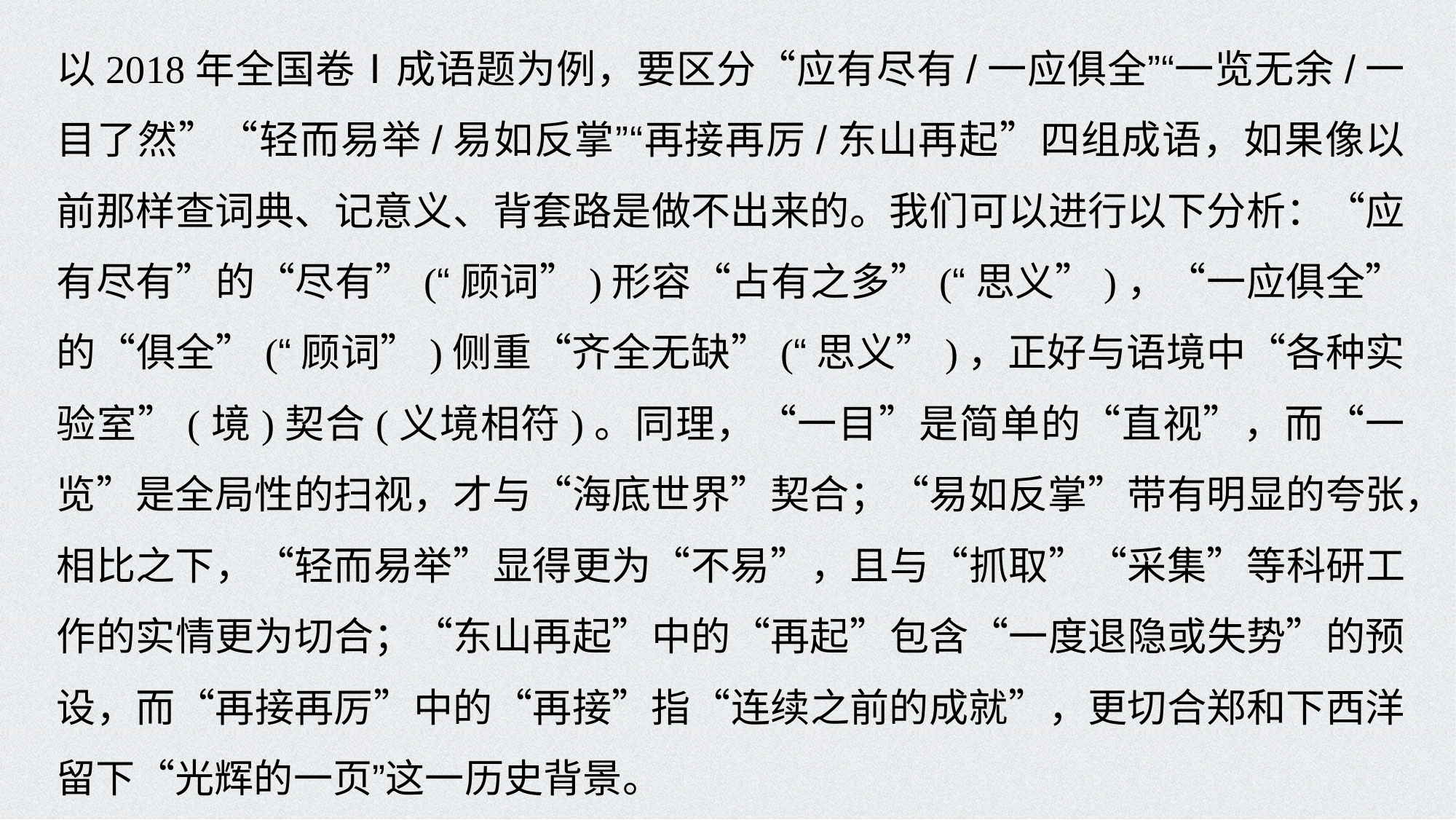

以2018年全国卷Ⅰ成语题为例，要区分“应有尽有/一应俱全”“一览无余/一目了然”“轻而易举/易如反掌”“再接再厉/东山再起”四组成语，如果像以前那样查词典、记意义、背套路是做不出来的。我们可以进行以下分析：“应有尽有”的“尽有”(“顾词”)形容“占有之多”(“思义”)，“一应俱全”的“俱全”(“顾词”)侧重“齐全无缺”(“思义”)，正好与语境中“各种实验室”(境)契合(义境相符)。同理，“一目”是简单的“直视”，而“一览”是全局性的扫视，才与“海底世界”契合；“易如反掌”带有明显的夸张，相比之下，“轻而易举”显得更为“不易”，且与“抓取”“采集”等科研工作的实情更为切合；“东山再起”中的“再起”包含“一度退隐或失势”的预设，而“再接再厉”中的“再接”指“连续之前的成就”，更切合郑和下西洋留下“光辉的一页”这一历史背景。